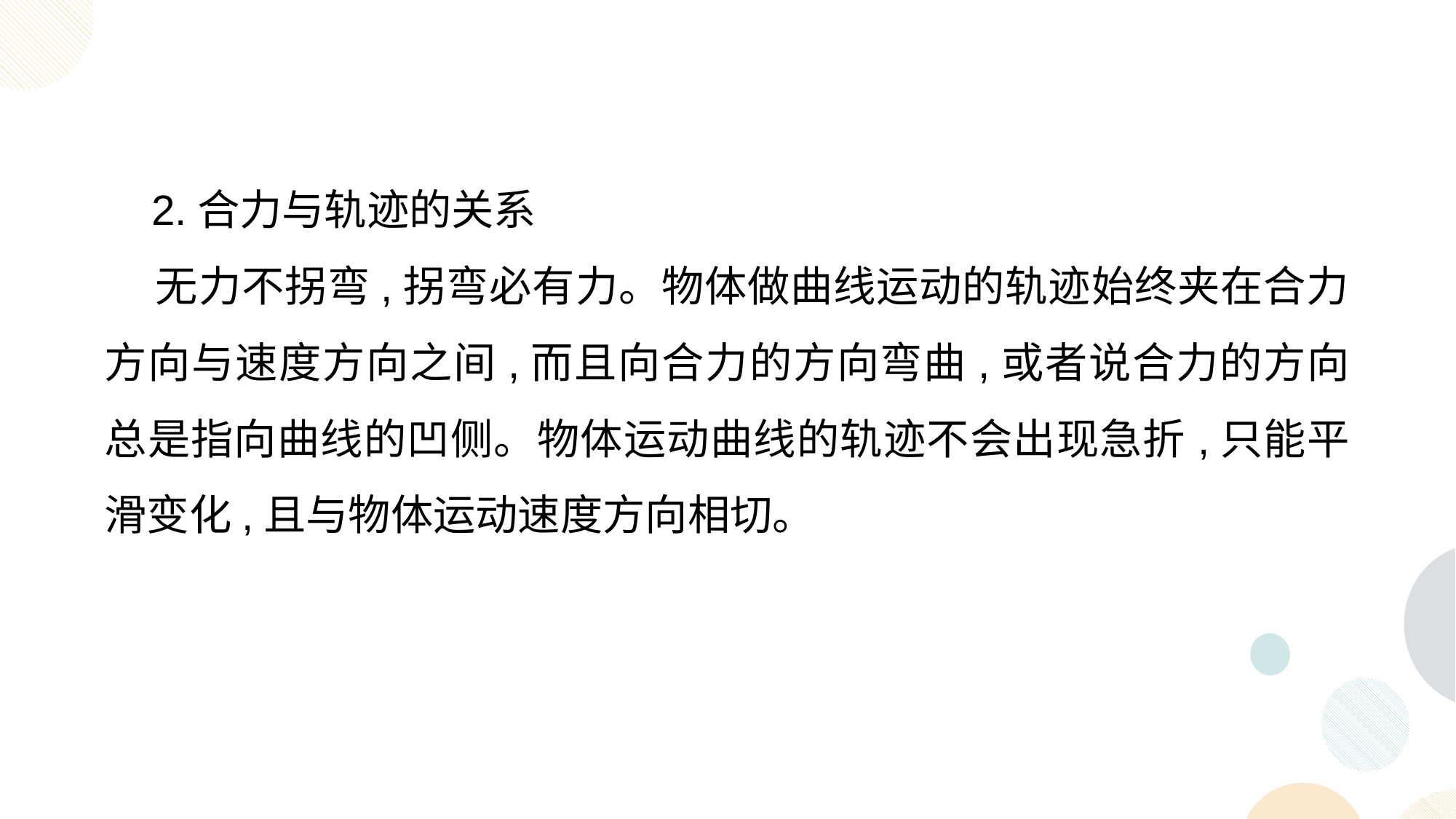

2.合力与轨迹的关系
    无力不拐弯,拐弯必有力。物体做曲线运动的轨迹始终夹在合力方向与速度方向之间,而且向合力的方向弯曲,或者说合力的方向总是指向曲线的凹侧。物体运动曲线的轨迹不会出现急折,只能平滑变化,且与物体运动速度方向相切。